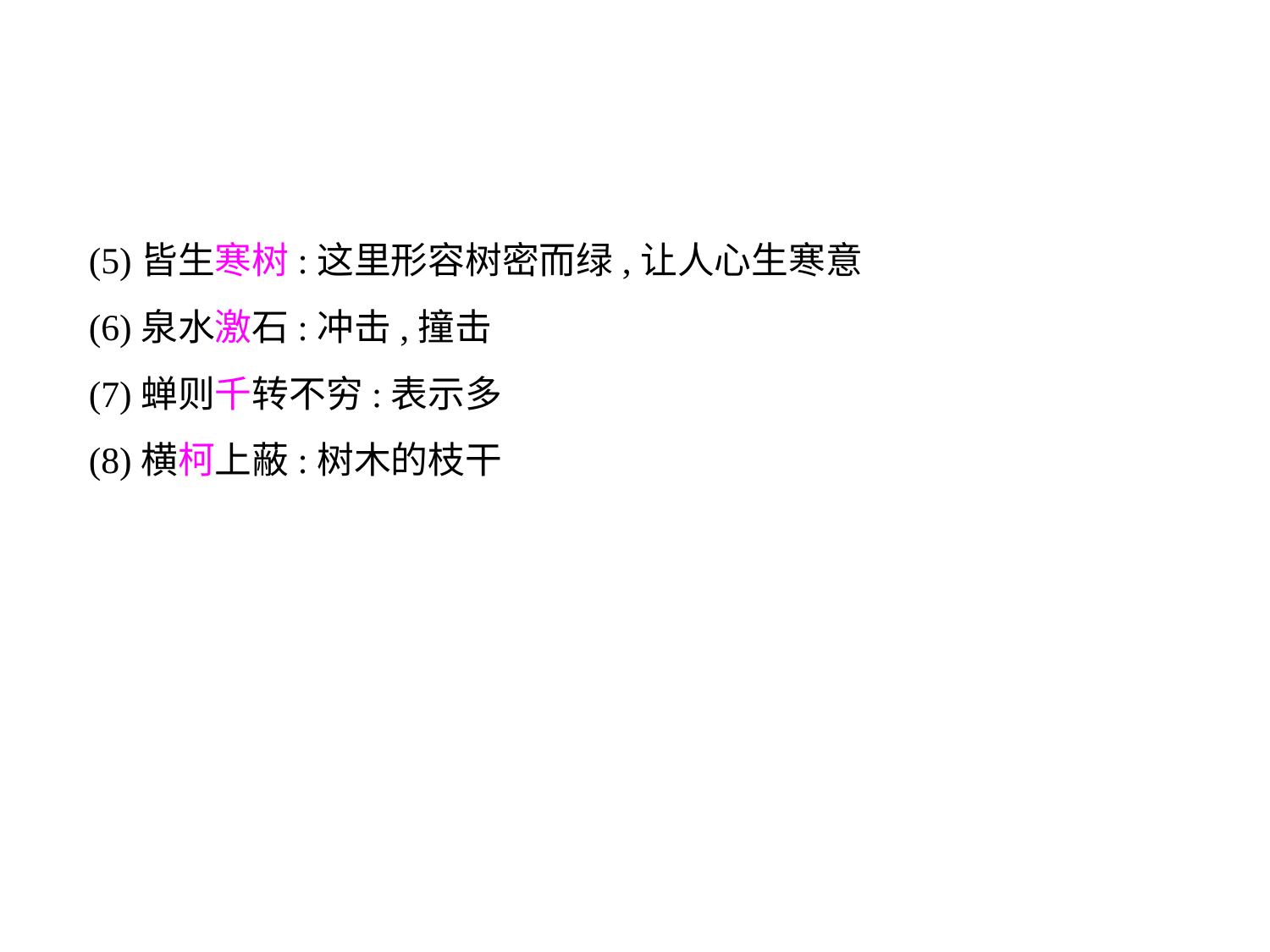

(5)皆生寒树:这里形容树密而绿,让人心生寒意
(6)泉水激石:冲击,撞击
(7)蝉则千转不穷:表示多
(8)横柯上蔽:树木的枝干